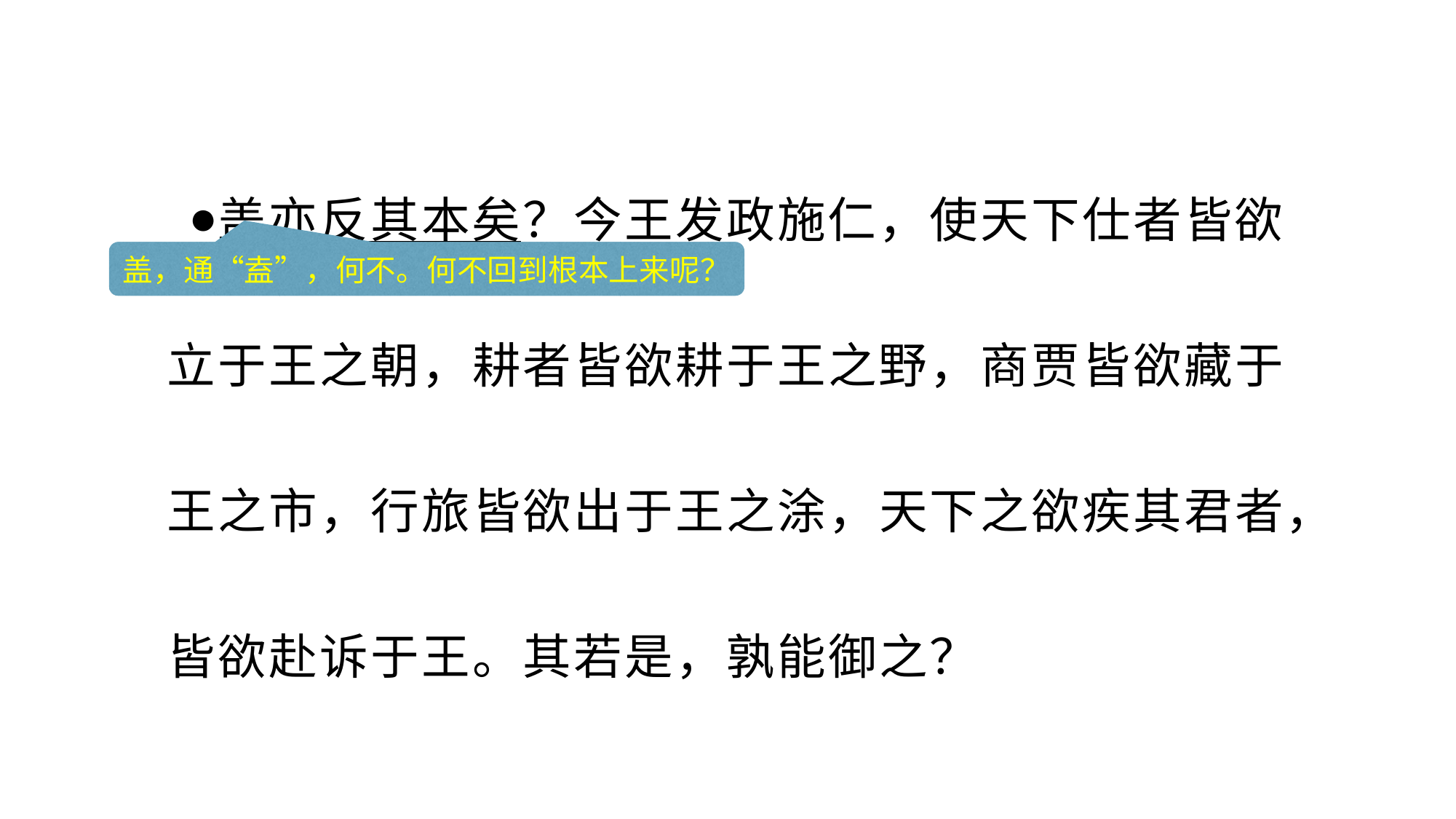

盖亦反其本矣？今王发政施仁，使天下仕者皆欲立于王之朝，耕者皆欲耕于王之野，商贾皆欲藏于王之市，行旅皆欲出于王之涂，天下之欲疾其君者，皆欲赴诉于王。其若是，孰能御之？”

盖，通“盍”，何不。何不回到根本上来呢？